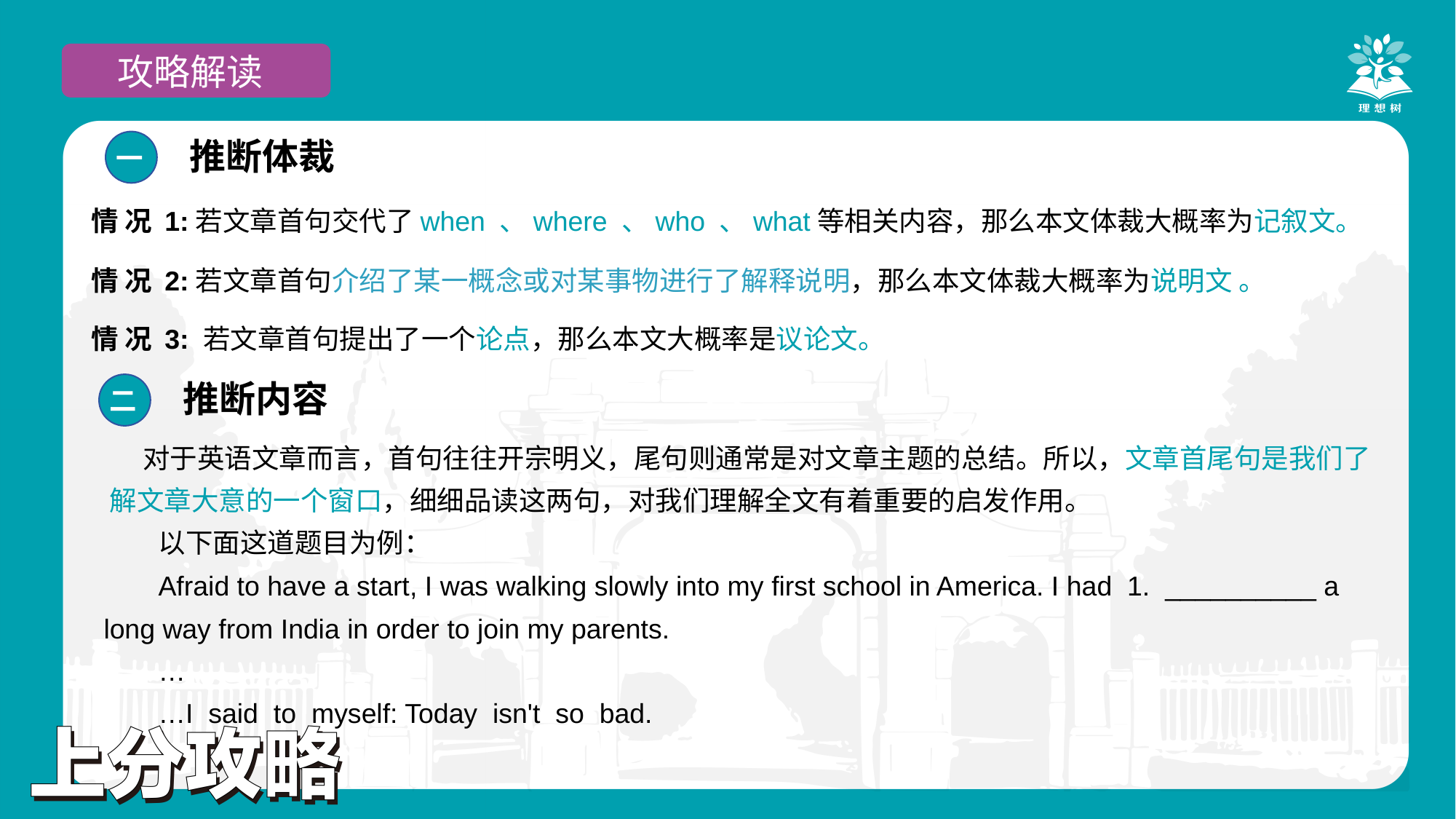

攻略解读
推断体裁

一
情 况 1:若文章首句交代了when 、where 、who 、what等相关内容，那么本文体裁大概率为记叙文。
情 况 2:若文章首句介绍了某一概念或对某事物进行了解释说明，那么本文体裁大概率为说明文 。
情 况 3: 若文章首句提出了一个论点，那么本文大概率是议论文。
推断内容

二
对于英语文章而言，首句往往开宗明义，尾句则通常是对文章主题的总结。所以，文章首尾句是我们了解文章大意的一个窗口，细细品读这两句，对我们理解全文有着重要的启发作用。
以下面这道题目为例：
Afraid to have a start, I was walking slowly into my first school in America. I had  1.  __________ a long way from India in order to join my parents.
…
…I  said  to  myself: Today  isn't  so  bad.